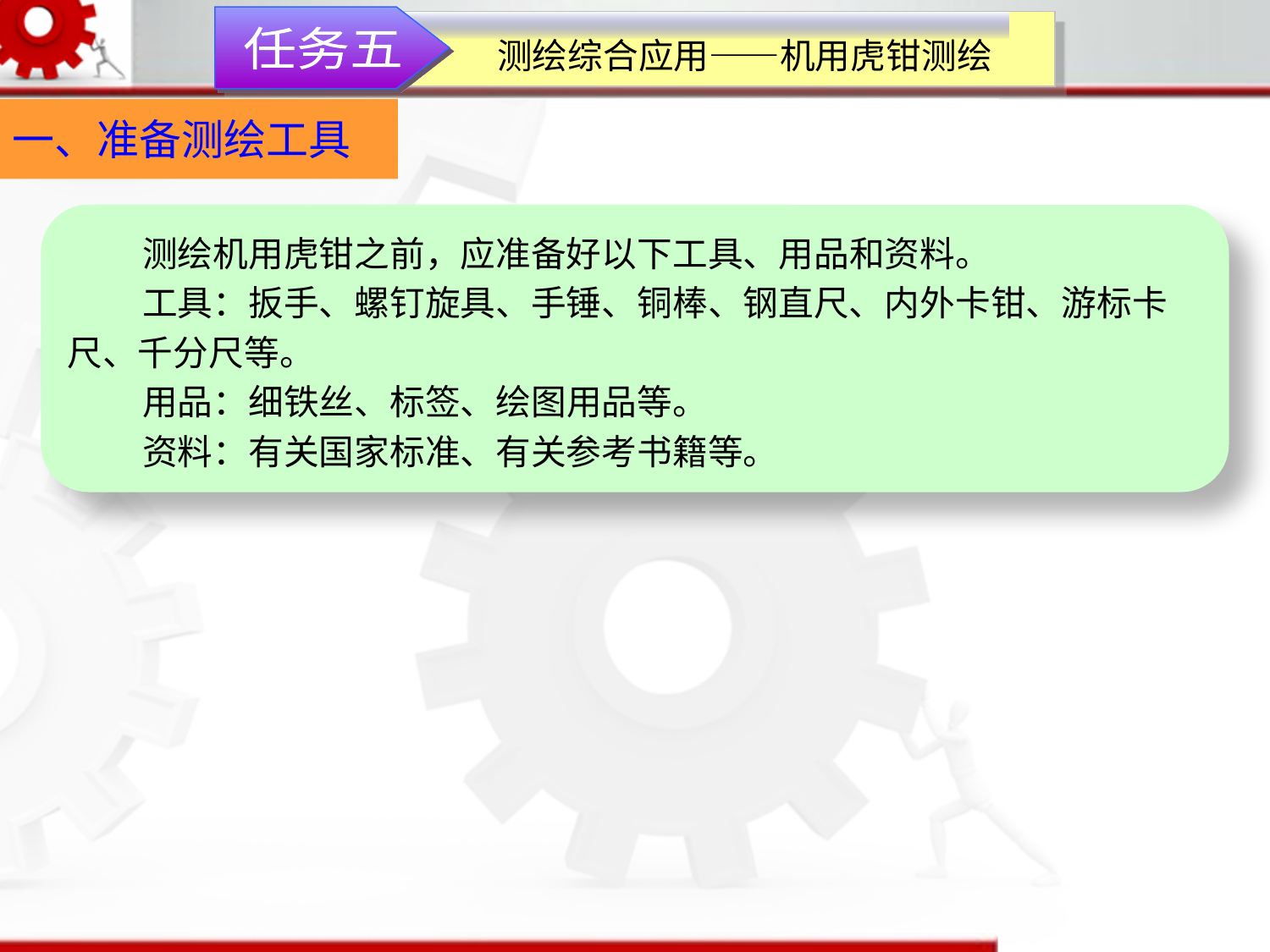

任务五
测绘综合应用——机用虎钳测绘
一、准备测绘工具
测绘机用虎钳之前，应准备好以下工具、用品和资料。
工具：扳手、螺钉旋具、手锤、铜棒、钢直尺、内外卡钳、游标卡尺、千分尺等。
用品：细铁丝、标签、绘图用品等。
资料：有关国家标准、有关参考书籍等。